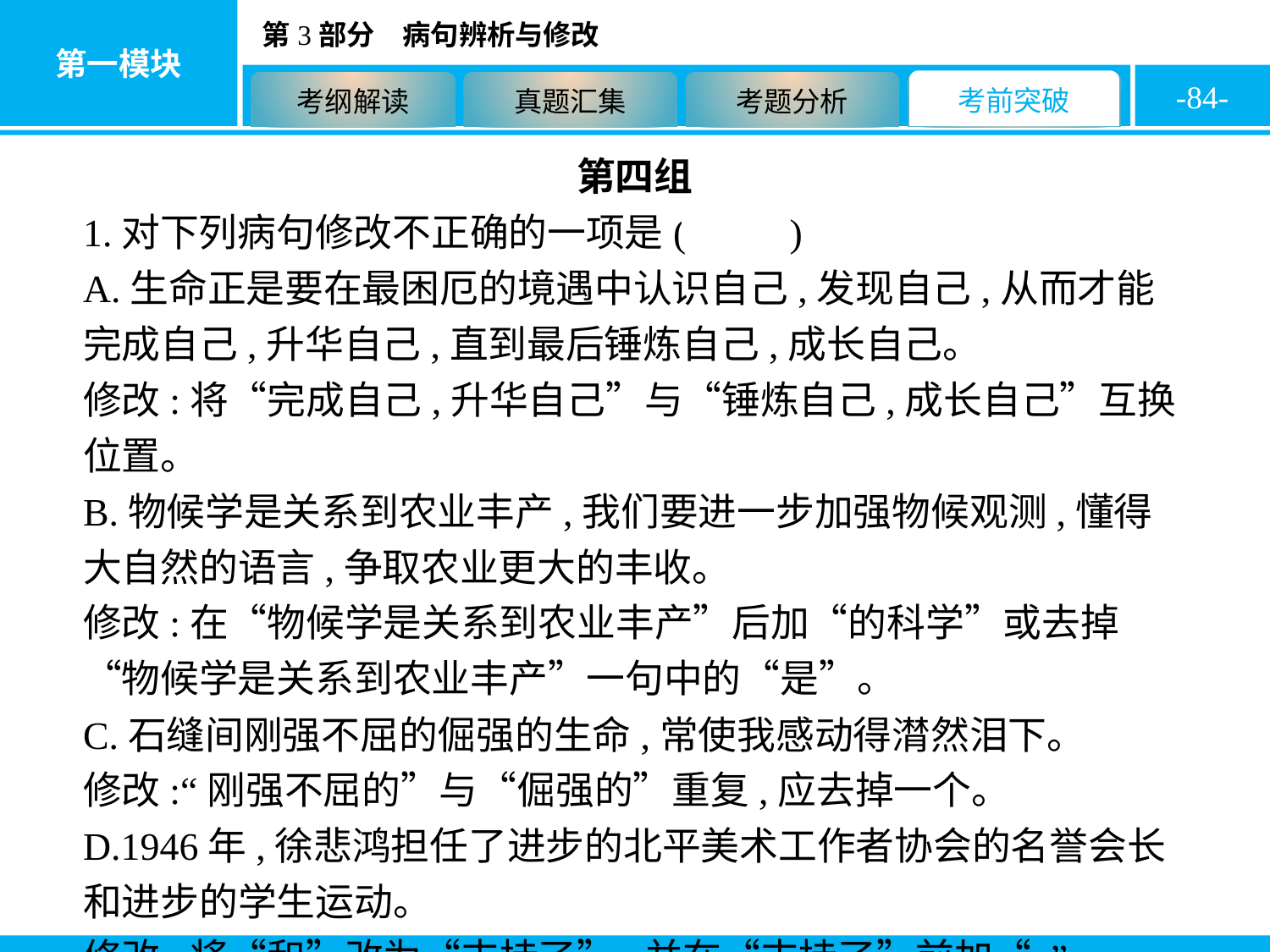

-84-
第四组
1.对下列病句修改不正确的一项是(    A    )
A.生命正是要在最困厄的境遇中认识自己,发现自己,从而才能完成自己,升华自己,直到最后锤炼自己,成长自己。
修改:将“完成自己,升华自己”与“锤炼自己,成长自己”互换位置。
B.物候学是关系到农业丰产,我们要进一步加强物候观测,懂得大自然的语言,争取农业更大的丰收。
修改:在“物候学是关系到农业丰产”后加“的科学”或去掉“物候学是关系到农业丰产”一句中的“是”。
C.石缝间刚强不屈的倔强的生命,常使我感动得潸然泪下。
修改:“刚强不屈的”与“倔强的”重复,应去掉一个。
D.1946年,徐悲鸿担任了进步的北平美术工作者协会的名誉会长和进步的学生运动。
修改:将“和”改为“支持了”,并在“支持了”前加“,”。